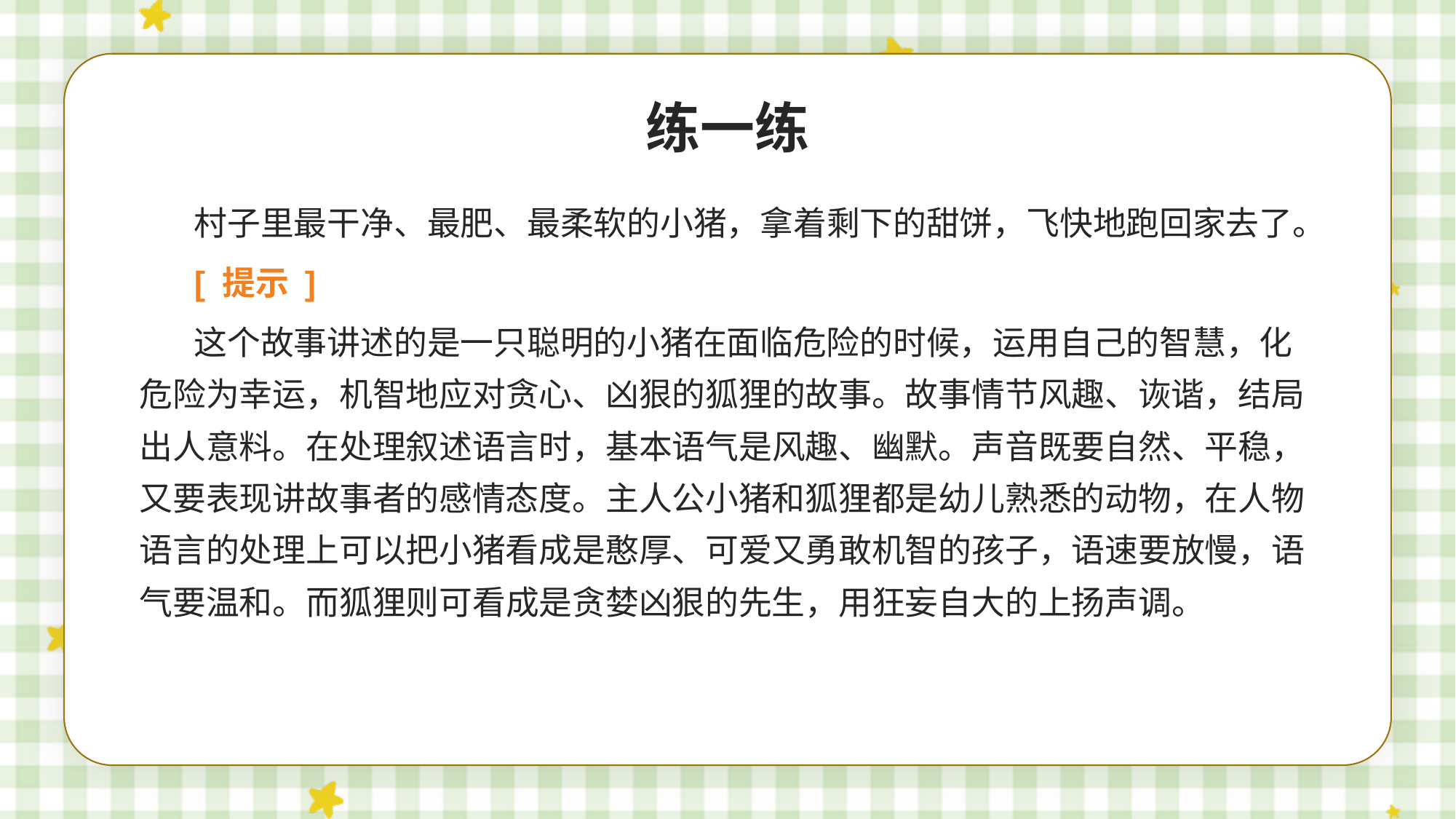

练一练
村子里最干净、最肥、最柔软的小猪，拿着剩下的甜饼，飞快地跑回家去了。
[ 提示 ]
这个故事讲述的是一只聪明的小猪在面临危险的时候，运用自己的智慧，化危险为幸运，机智地应对贪心、凶狠的狐狸的故事。故事情节风趣、诙谐，结局出人意料。在处理叙述语言时，基本语气是风趣、幽默。声音既要自然、平稳，又要表现讲故事者的感情态度。主人公小猪和狐狸都是幼儿熟悉的动物，在人物语言的处理上可以把小猪看成是憨厚、可爱又勇敢机智的孩子，语速要放慢，语气要温和。而狐狸则可看成是贪婪凶狠的先生，用狂妄自大的上扬声调。